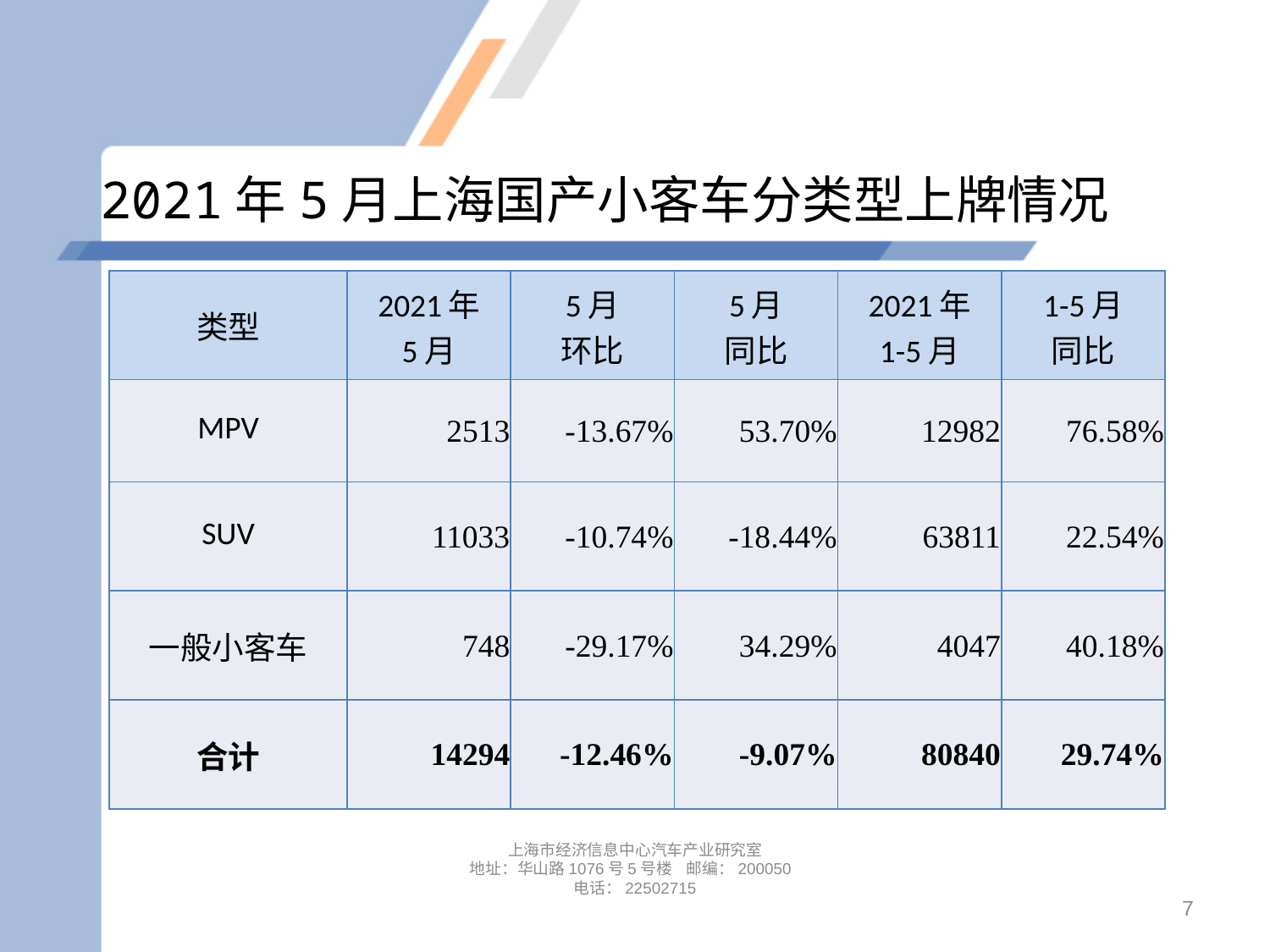

# 2021年5月上海国产小客车分类型上牌情况
| 类型 | 2021年 5月 | 5月 环比 | 5月 同比 | 2021年 1-5月 | 1-5月 同比 |
| --- | --- | --- | --- | --- | --- |
| MPV | 2513 | -13.67% | 53.70% | 12982 | 76.58% |
| SUV | 11033 | -10.74% | -18.44% | 63811 | 22.54% |
| 一般小客车 | 748 | -29.17% | 34.29% | 4047 | 40.18% |
| 合计 | 14294 | -12.46% | -9.07% | 80840 | 29.74% |
上海市经济信息中心汽车产业研究室
地址：华山路1076号5号楼    邮编：200050
电话：22502715

7